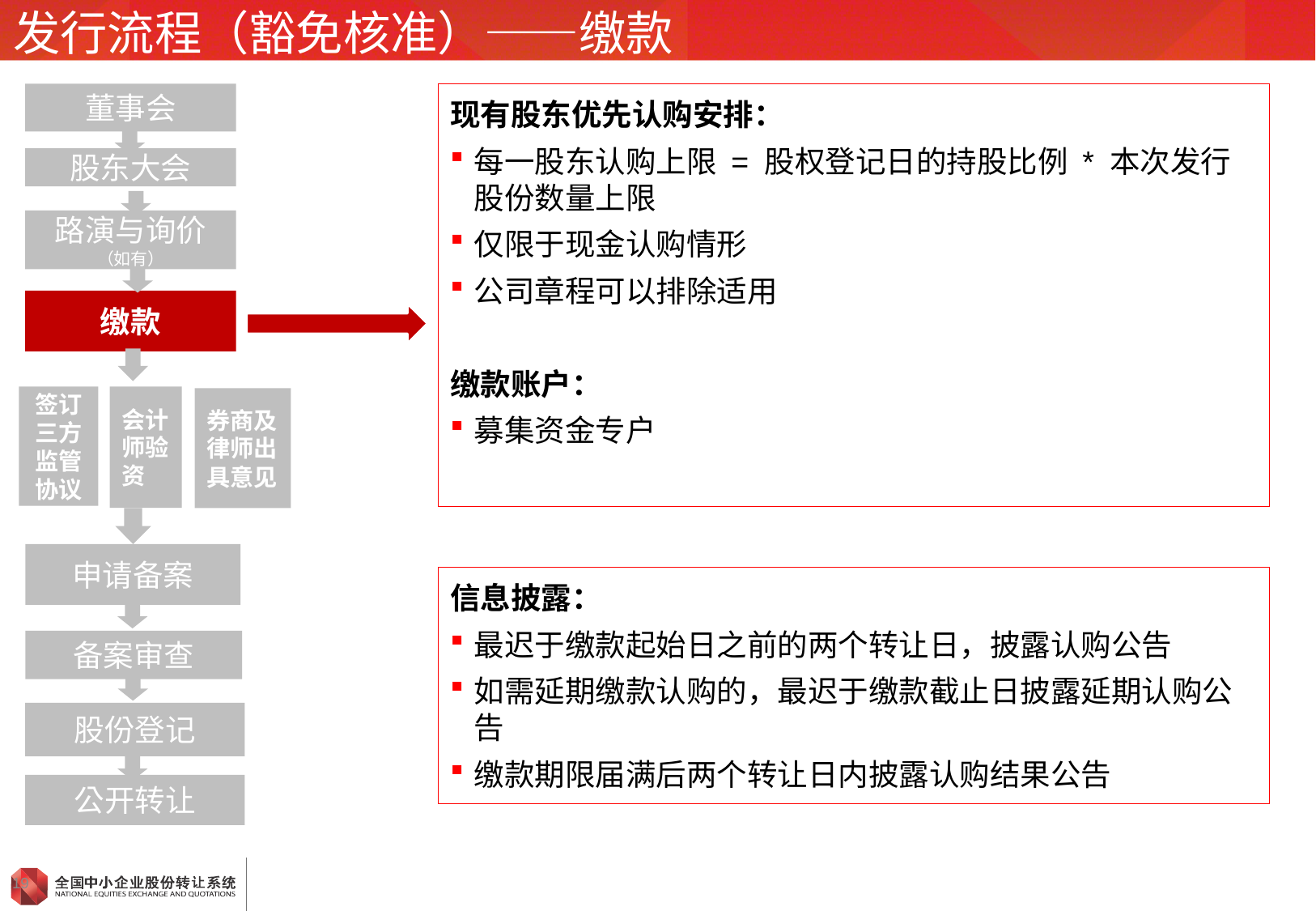

# 发行流程（豁免核准）——缴款
董事会
现有股东优先认购安排：
每一股东认购上限 = 股权登记日的持股比例 * 本次发行股份数量上限
仅限于现金认购情形
公司章程可以排除适用

缴款账户：
募集资金专户

股东大会

路演与询价
（如有）

缴款

签订三方
监管协议
会计师验资
券商及律师出具意见

申请备案
信息披露：
最迟于缴款起始日之前的两个转让日，披露认购公告
如需延期缴款认购的，最迟于缴款截止日披露延期认购公告
缴款期限届满后两个转让日内披露认购结果公告

备案审查

股份登记

公开转让
19